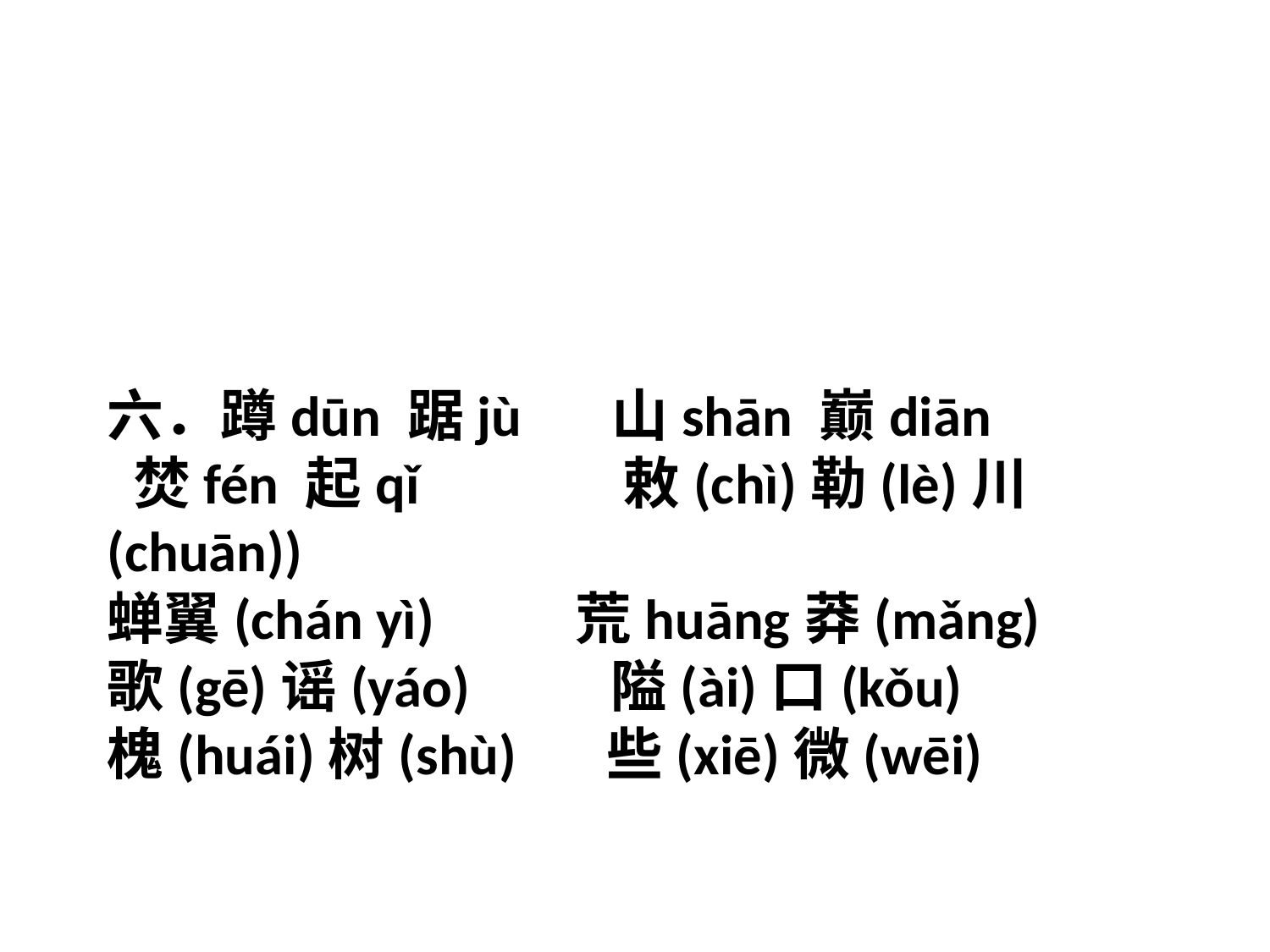

六．蹲dūn 踞jù      山shān 巅diān
 焚fén 起qǐ               敕(chì)勒(lè)川(chuān))
蝉翼(chán yì)          荒huāng莽(mǎng)
歌(gē)谣(yáo)          隘(ài)口(kǒu)
槐(huái)树(shù)      些(xiē)微(wēi)